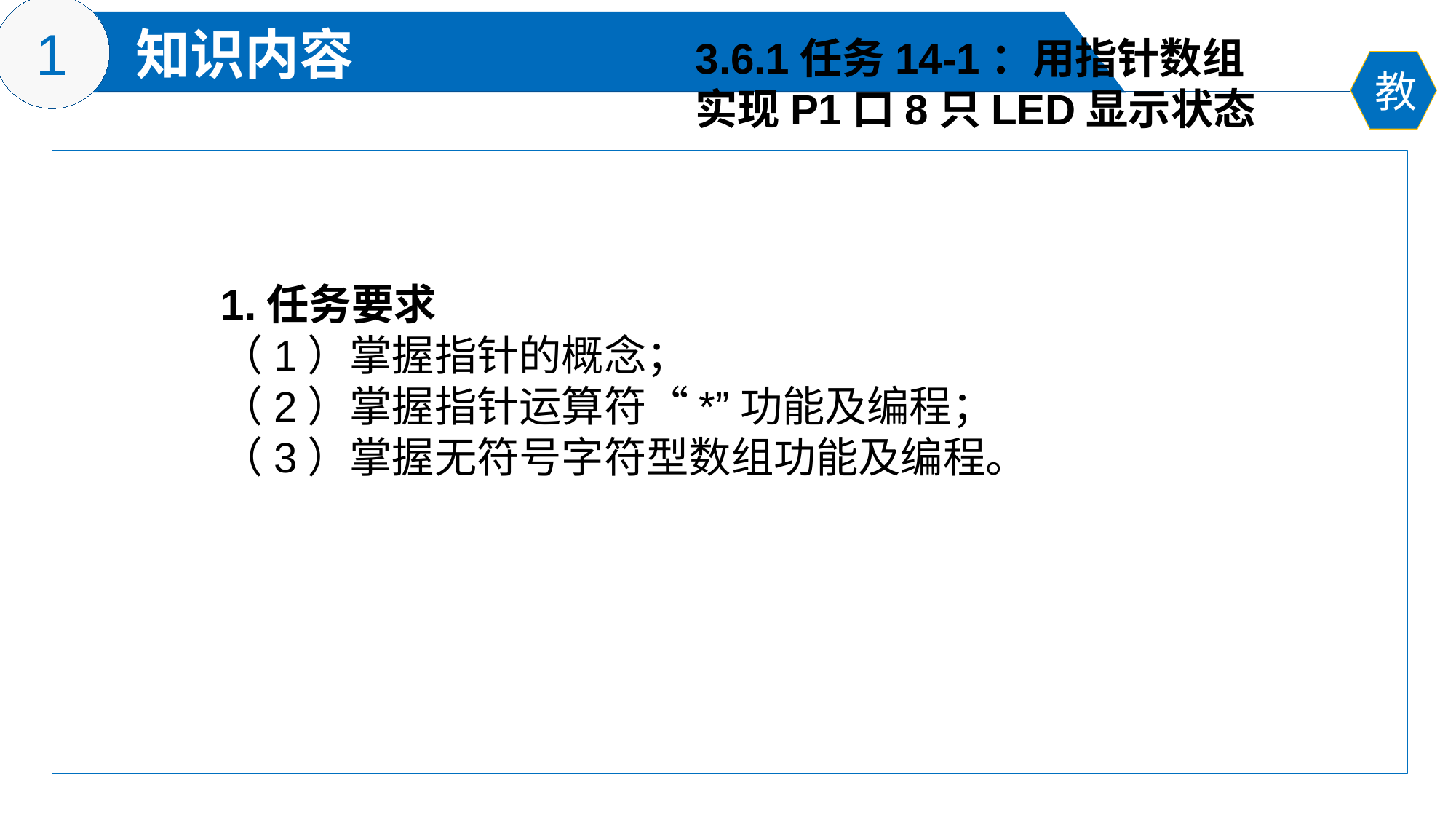

3.6.1任务14-1：用指针数组
实现P1口8只LED显示状态
1.任务要求
（1）掌握指针的概念；
（2）掌握指针运算符“*”功能及编程；
（3）掌握无符号字符型数组功能及编程。